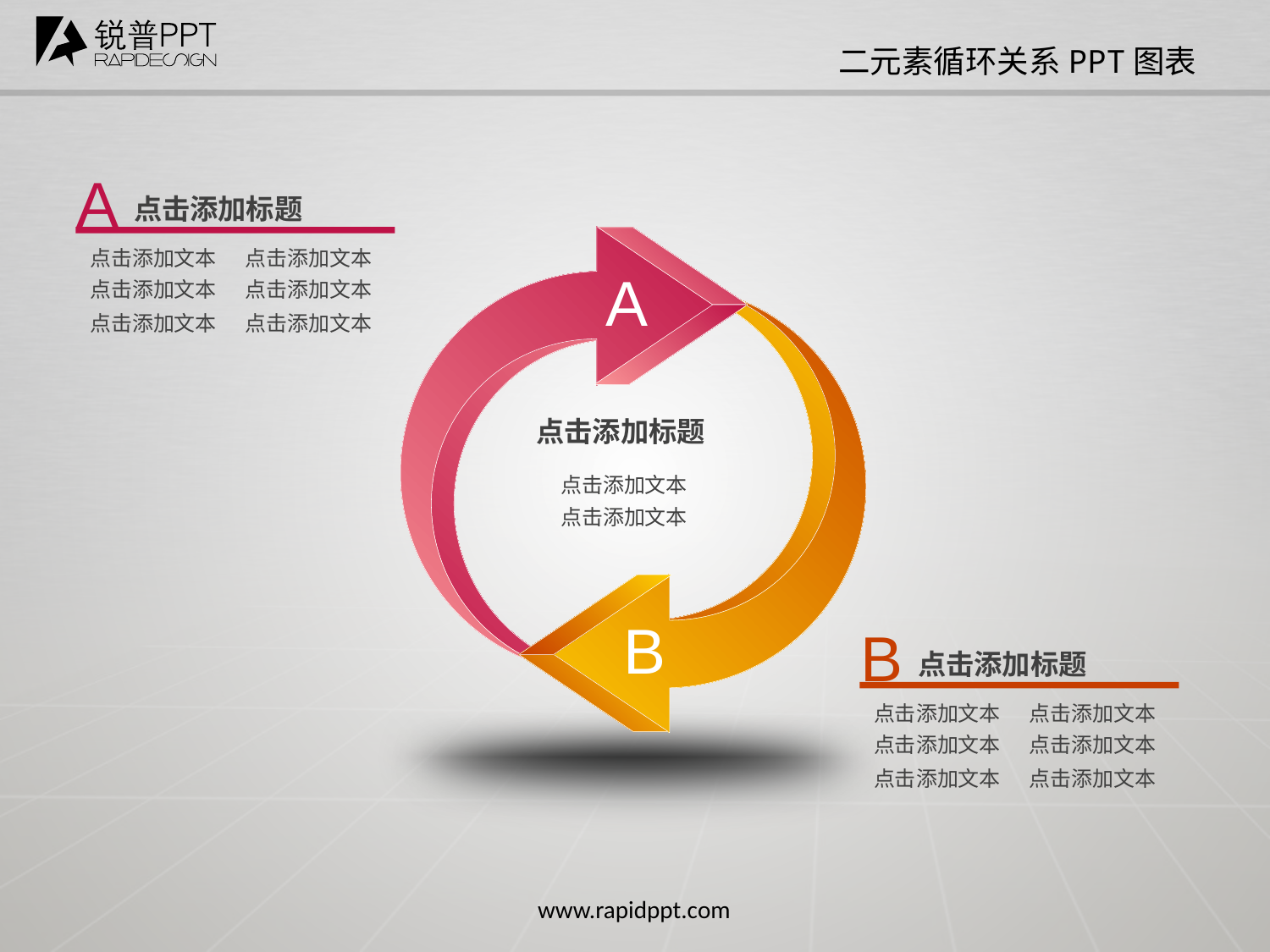

二元素循环关系PPT图表
A
点击添加标题

A

点击添加文本
点击添加文本
点击添加文本
点击添加文本
点击添加文本
点击添加文本

B

点击添加标题
点击添加文本
点击添加文本
B
点击添加标题

点击添加文本
点击添加文本
点击添加文本
点击添加文本
点击添加文本
点击添加文本
www.rapidppt.com